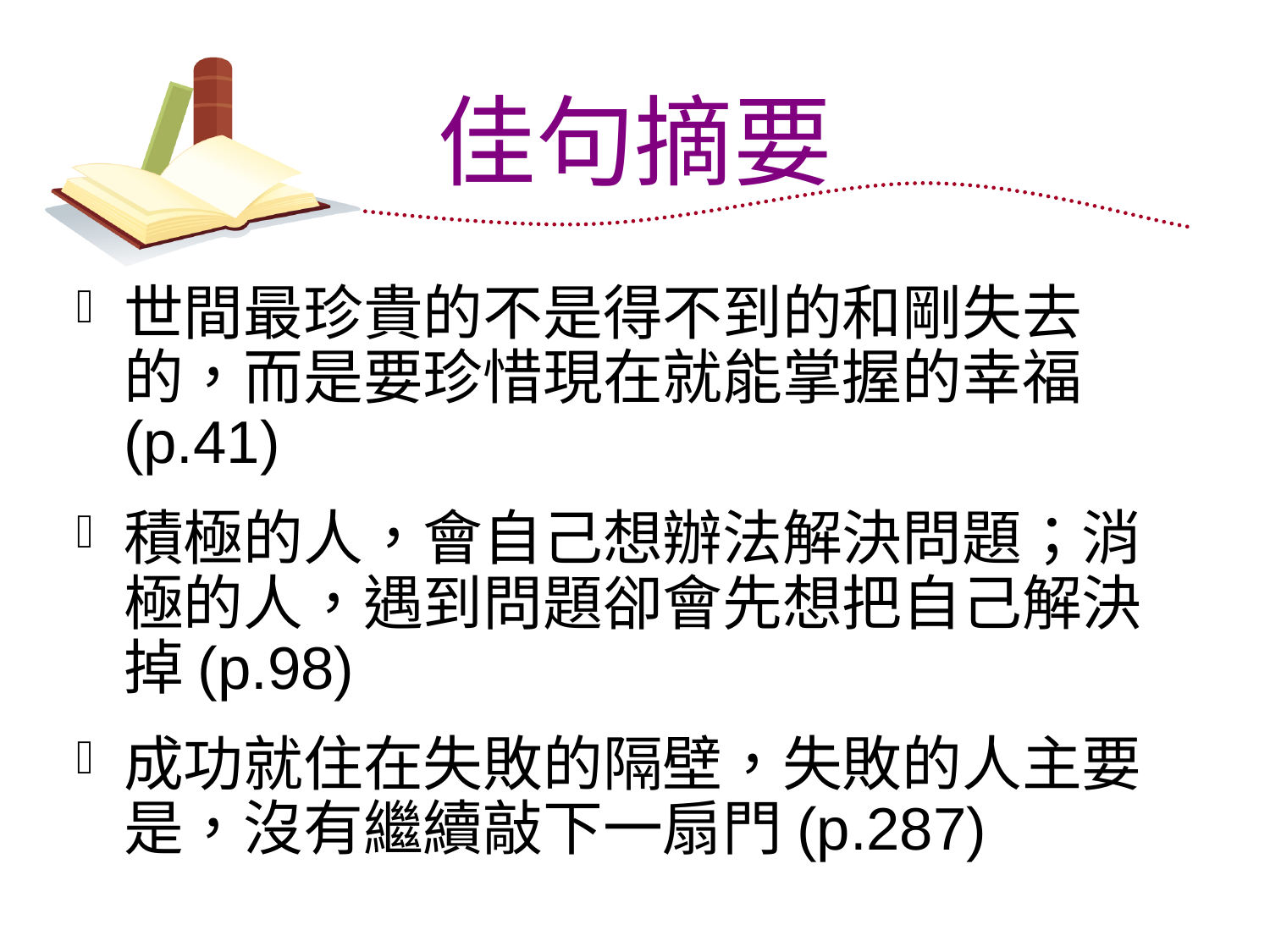

# 佳句摘要
世間最珍貴的不是得不到的和剛失去的，而是要珍惜現在就能掌握的幸福(p.41)
積極的人，會自己想辦法解決問題；消極的人，遇到問題卻會先想把自己解決掉(p.98)
成功就住在失敗的隔壁，失敗的人主要是，沒有繼續敲下一扇門(p.287)